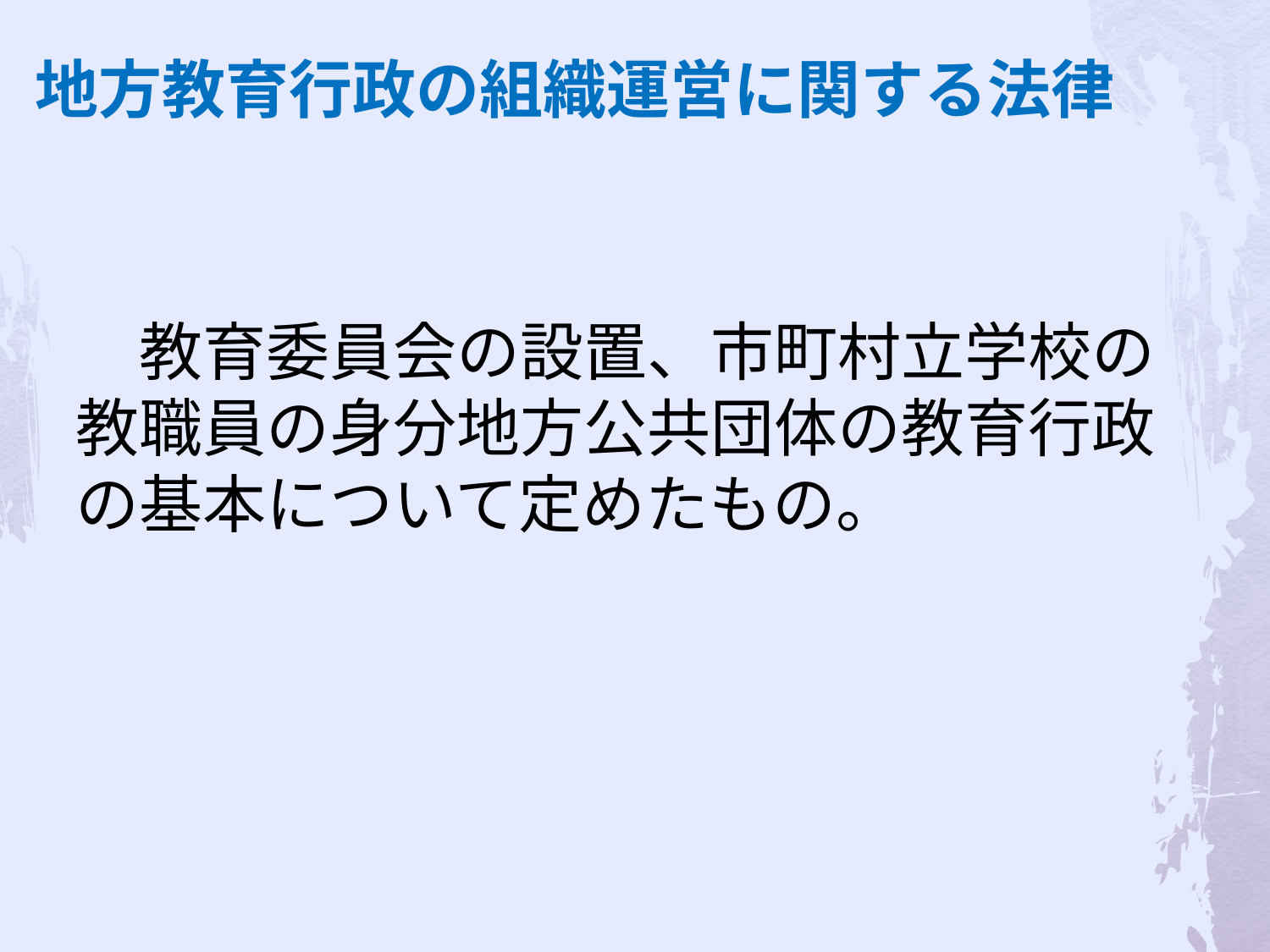

地方教育行政の組織運営に関する法律
　教育委員会の設置、市町村立学校の教職員の身分地方公共団体の教育行政の基本について定めたもの。